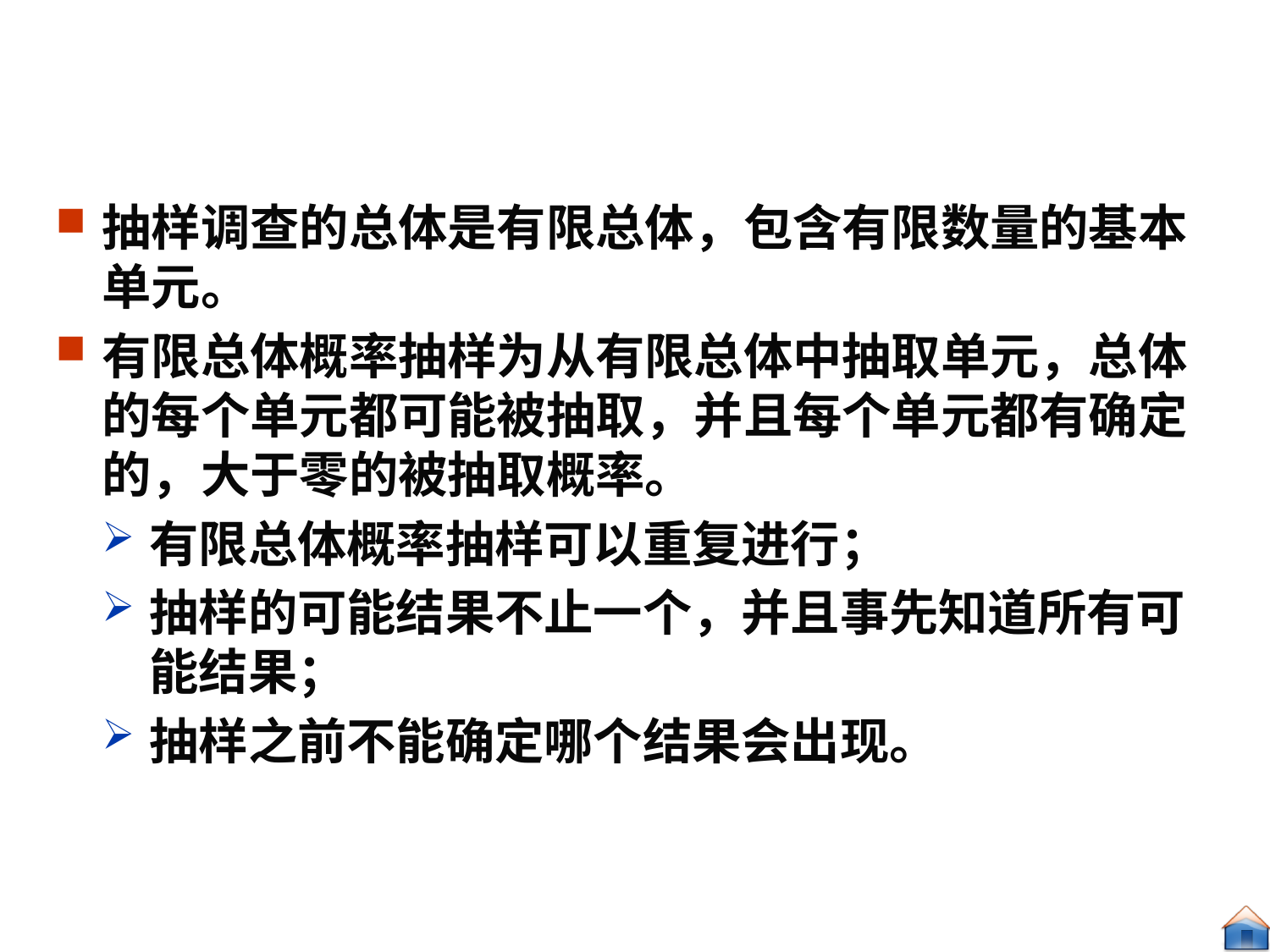

#
抽样调查的总体是有限总体，包含有限数量的基本单元。
有限总体概率抽样为从有限总体中抽取单元，总体的每个单元都可能被抽取，并且每个单元都有确定的，大于零的被抽取概率。
有限总体概率抽样可以重复进行；
抽样的可能结果不止一个，并且事先知道所有可能结果；
抽样之前不能确定哪个结果会出现。